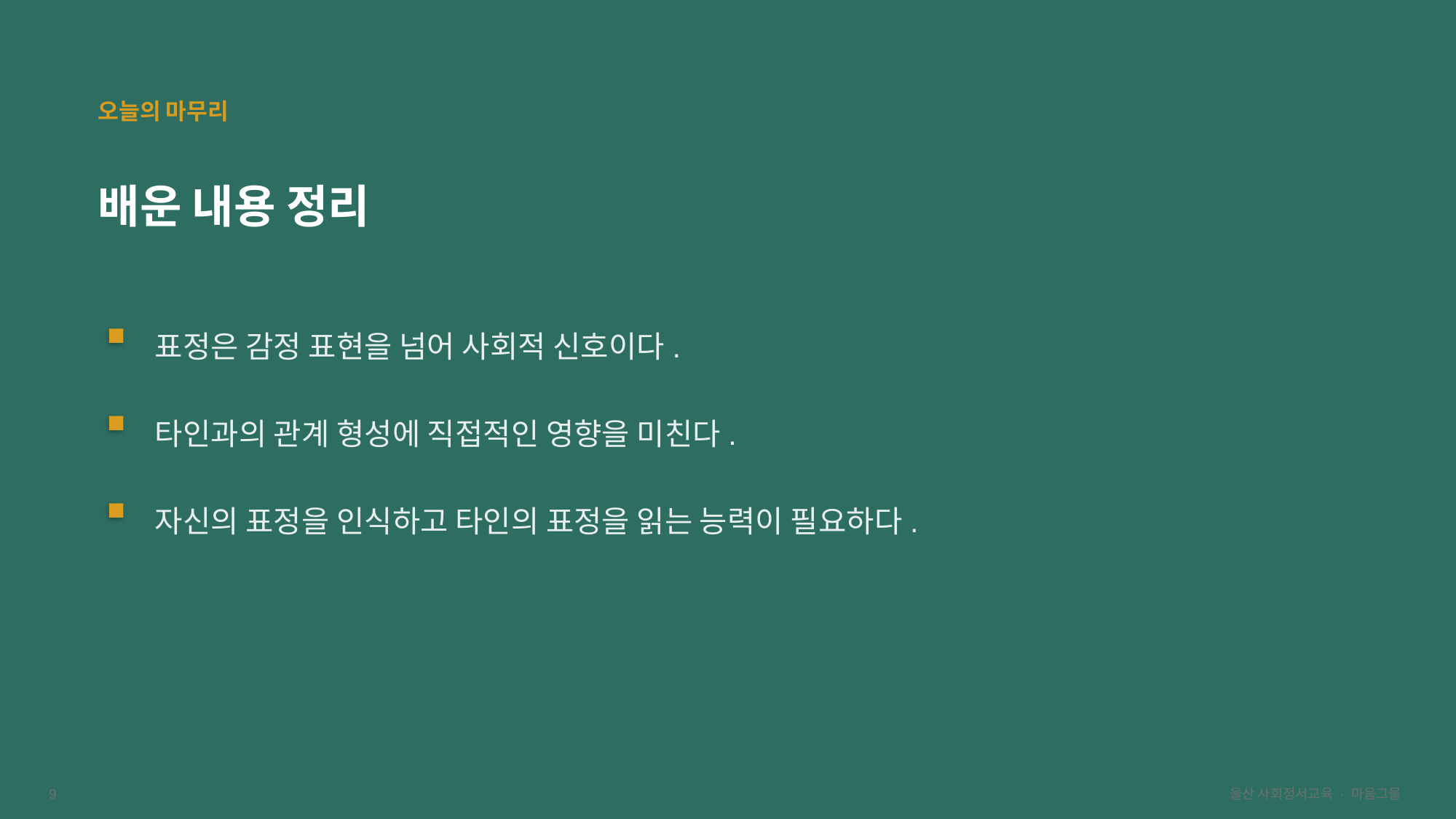

오늘의 마무리
배운 내용 정리
표정은 감정 표현을 넘어 사회적 신호이다.

타인과의 관계 형성에 직접적인 영향을 미친다.

자신의 표정을 인식하고 타인의 표정을 읽는 능력이 필요하다.

9
울산 사회정서교육 · 마음그물